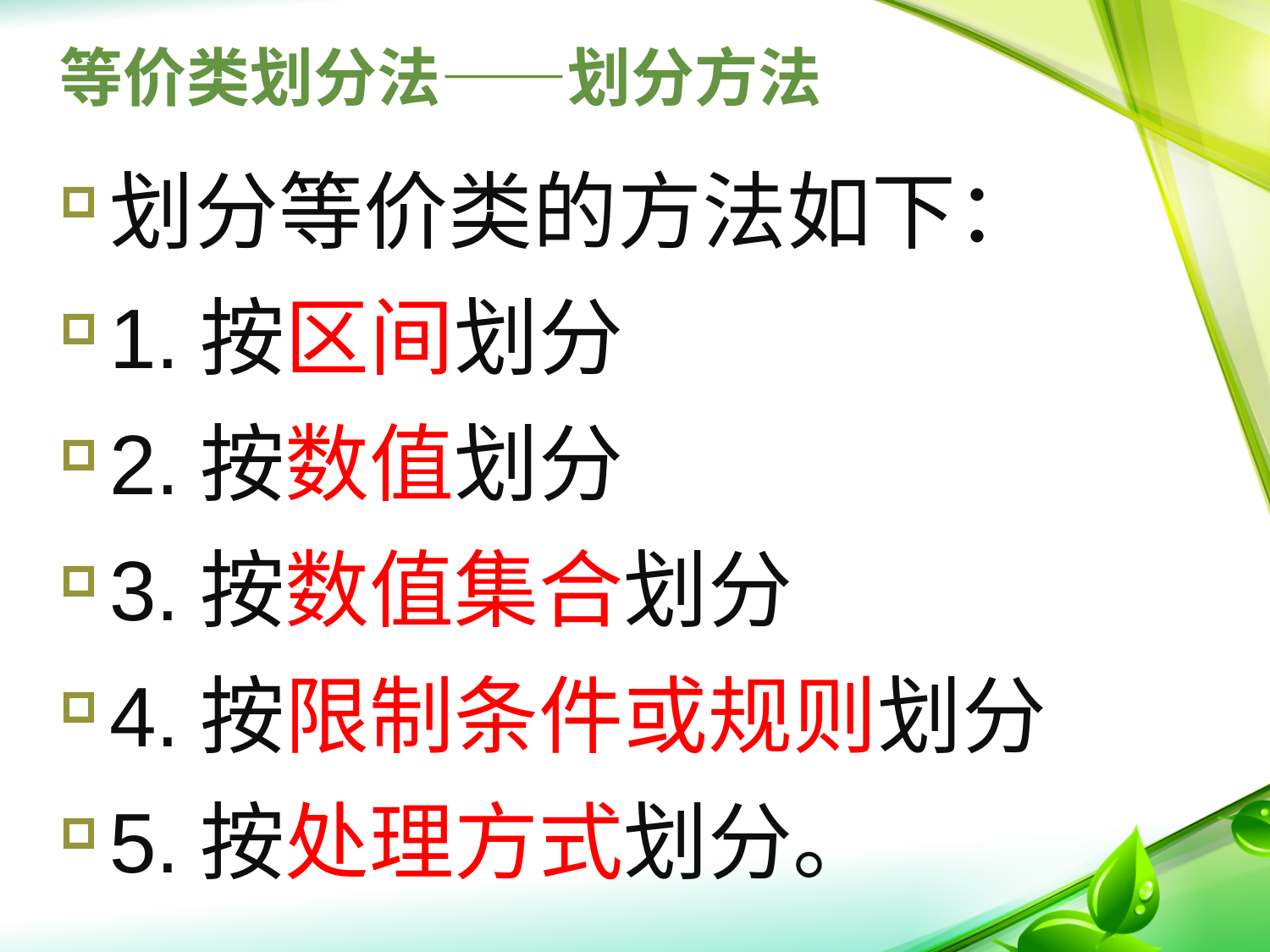

# 等价类划分法——划分方法
划分等价类的方法如下：
1.按区间划分
2.按数值划分
3.按数值集合划分
4.按限制条件或规则划分
5.按处理方式划分。